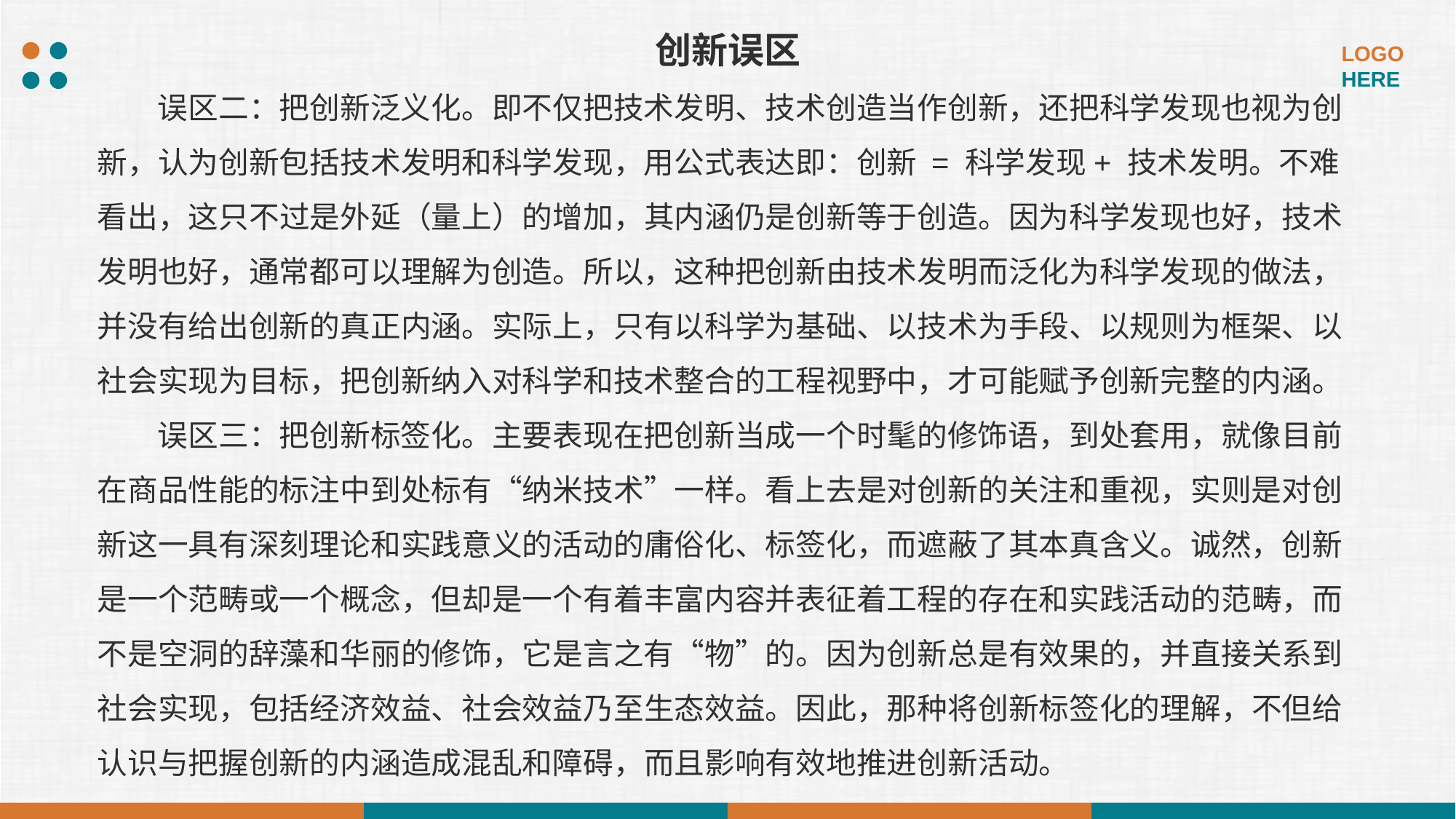

创新误区
误区二：把创新泛义化。即不仅把技术发明、技术创造当作创新，还把科学发现也视为创新，认为创新包括技术发明和科学发现，用公式表达即：创新 = 科学发现+ 技术发明。不难看出，这只不过是外延（量上）的增加，其内涵仍是创新等于创造。因为科学发现也好，技术发明也好，通常都可以理解为创造。所以，这种把创新由技术发明而泛化为科学发现的做法，并没有给出创新的真正内涵。实际上，只有以科学为基础、以技术为手段、以规则为框架、以社会实现为目标，把创新纳入对科学和技术整合的工程视野中，才可能赋予创新完整的内涵。
误区三：把创新标签化。主要表现在把创新当成一个时髦的修饰语，到处套用，就像目前在商品性能的标注中到处标有“纳米技术”一样。看上去是对创新的关注和重视，实则是对创新这一具有深刻理论和实践意义的活动的庸俗化、标签化，而遮蔽了其本真含义。诚然，创新是一个范畴或一个概念，但却是一个有着丰富内容并表征着工程的存在和实践活动的范畴，而不是空洞的辞藻和华丽的修饰，它是言之有“物”的。因为创新总是有效果的，并直接关系到社会实现，包括经济效益、社会效益乃至生态效益。因此，那种将创新标签化的理解，不但给认识与把握创新的内涵造成混乱和障碍，而且影响有效地推进创新活动。